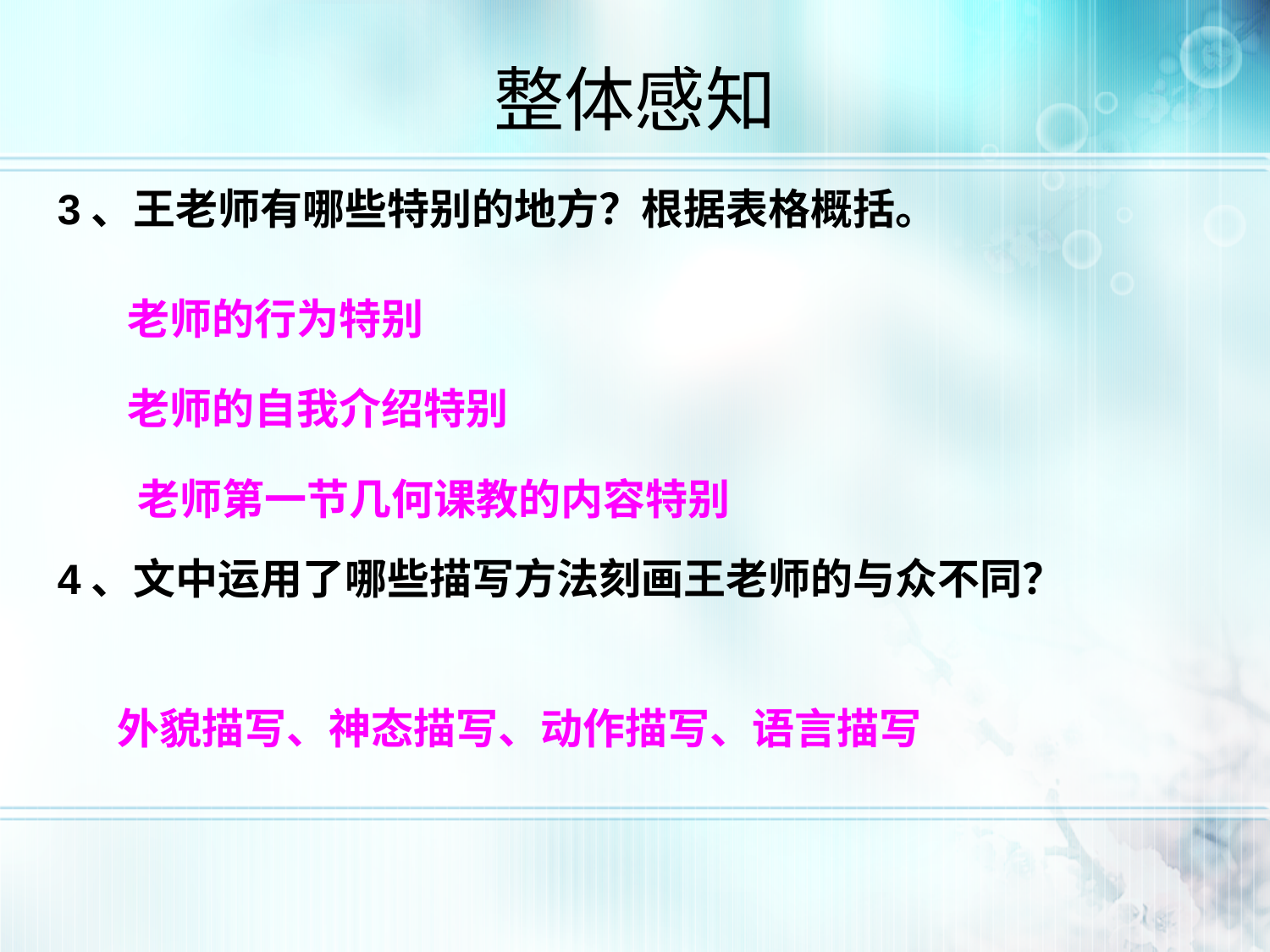

整体感知
3、王老师有哪些特别的地方？根据表格概括。

老师的行为特别
老师的自我介绍特别
老师第一节几何课教的内容特别
4、文中运用了哪些描写方法刻画王老师的与众不同？
外貌描写、神态描写、动作描写、语言描写